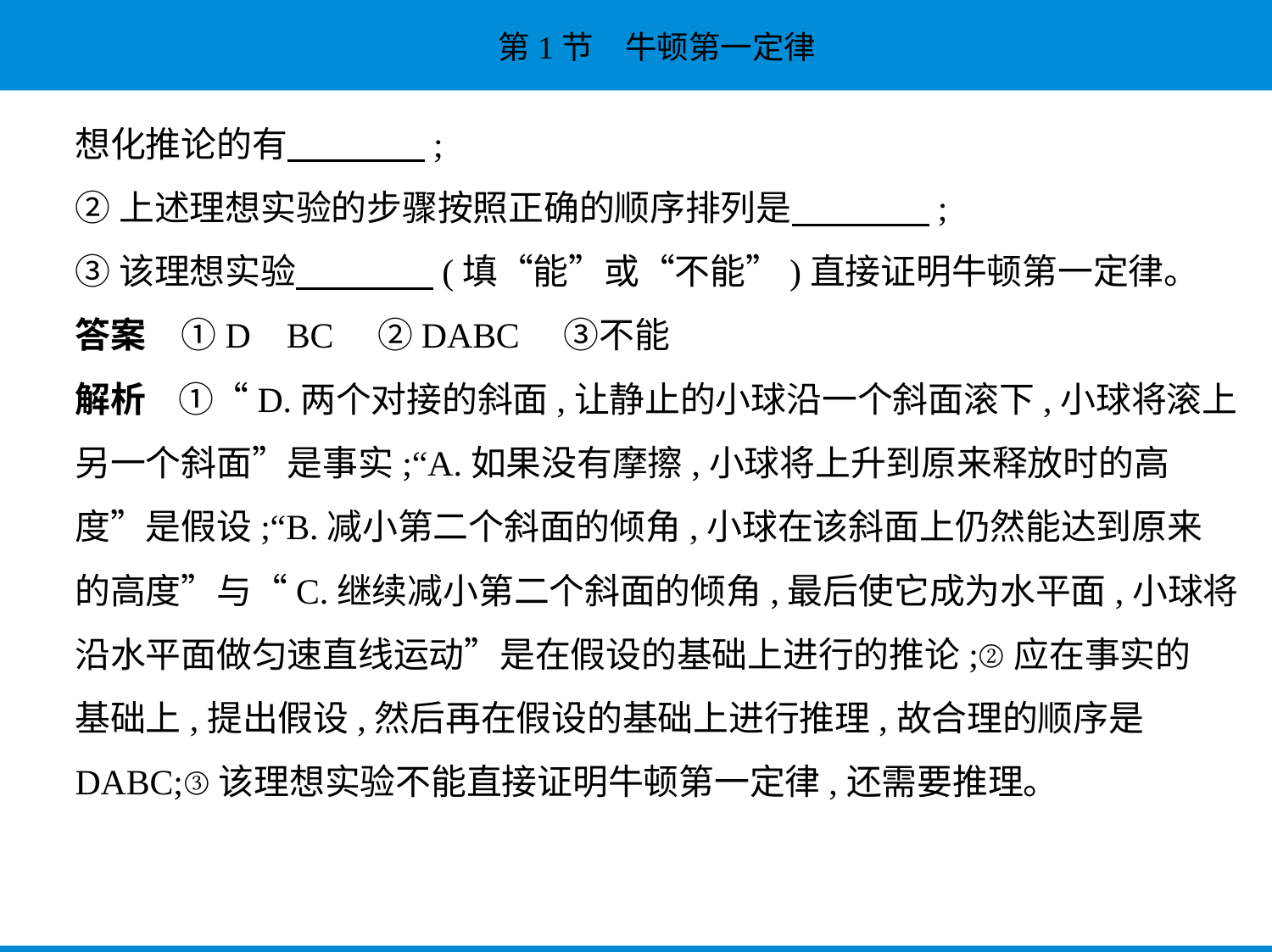

想化推论的有　　　    ;
②上述理想实验的步骤按照正确的顺序排列是　　　    ;
③该理想实验　　　    (填“能”或“不能”)直接证明牛顿第一定律。
答案　①D    BC　②DABC　③不能
解析    ①“D.两个对接的斜面,让静止的小球沿一个斜面滚下,小球将滚上
另一个斜面”是事实;“A.如果没有摩擦,小球将上升到原来释放时的高
度”是假设;“B.减小第二个斜面的倾角,小球在该斜面上仍然能达到原来
的高度”与“C.继续减小第二个斜面的倾角,最后使它成为水平面,小球将
沿水平面做匀速直线运动”是在假设的基础上进行的推论;②应在事实的
基础上,提出假设,然后再在假设的基础上进行推理,故合理的顺序是
DABC;③该理想实验不能直接证明牛顿第一定律,还需要推理。